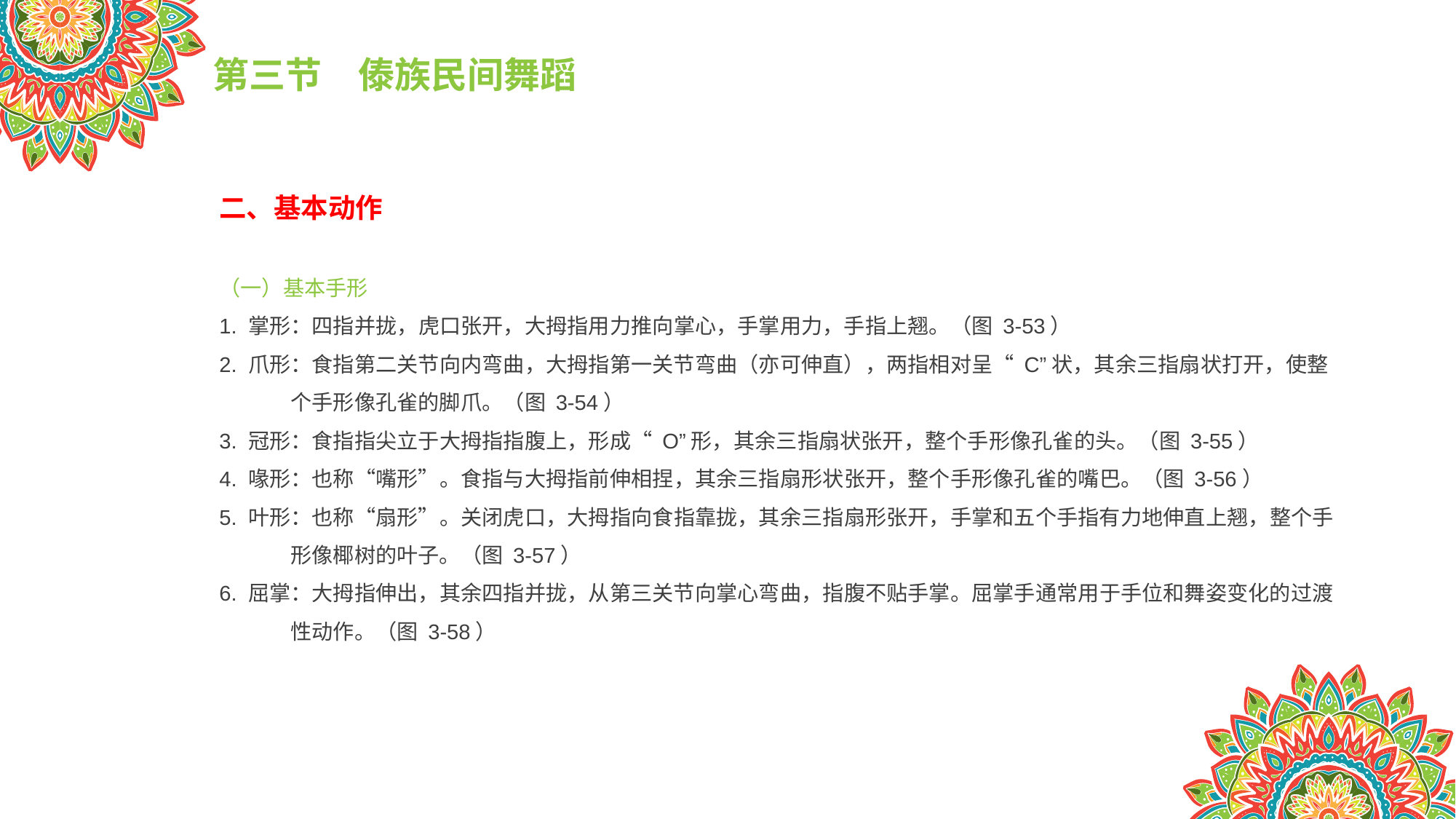

第三节　傣族民间舞蹈
二、基本动作

（一）基本手形
1. 掌形：四指并拢，虎口张开，大拇指用力推向掌心，手掌用力，手指上翘。（图 3-53）
2. 爪形：食指第二关节向内弯曲，大拇指第一关节弯曲（亦可伸直），两指相对呈“ C”状，其余三指扇状打开，使整
              个手形像孔雀的脚爪。（图 3-54）
3. 冠形：食指指尖立于大拇指指腹上，形成“ O”形，其余三指扇状张开，整个手形像孔雀的头。（图 3-55）
4. 喙形：也称“嘴形”。食指与大拇指前伸相捏，其余三指扇形状张开，整个手形像孔雀的嘴巴。（图 3-56）
5. 叶形：也称“扇形”。关闭虎口，大拇指向食指靠拢，其余三指扇形张开，手掌和五个手指有力地伸直上翘，整个手
              形像椰树的叶子。（图 3-57）
6. 屈掌：大拇指伸出，其余四指并拢，从第三关节向掌心弯曲，指腹不贴手掌。屈掌手通常用于手位和舞姿变化的过渡
              性动作。（图 3-58）